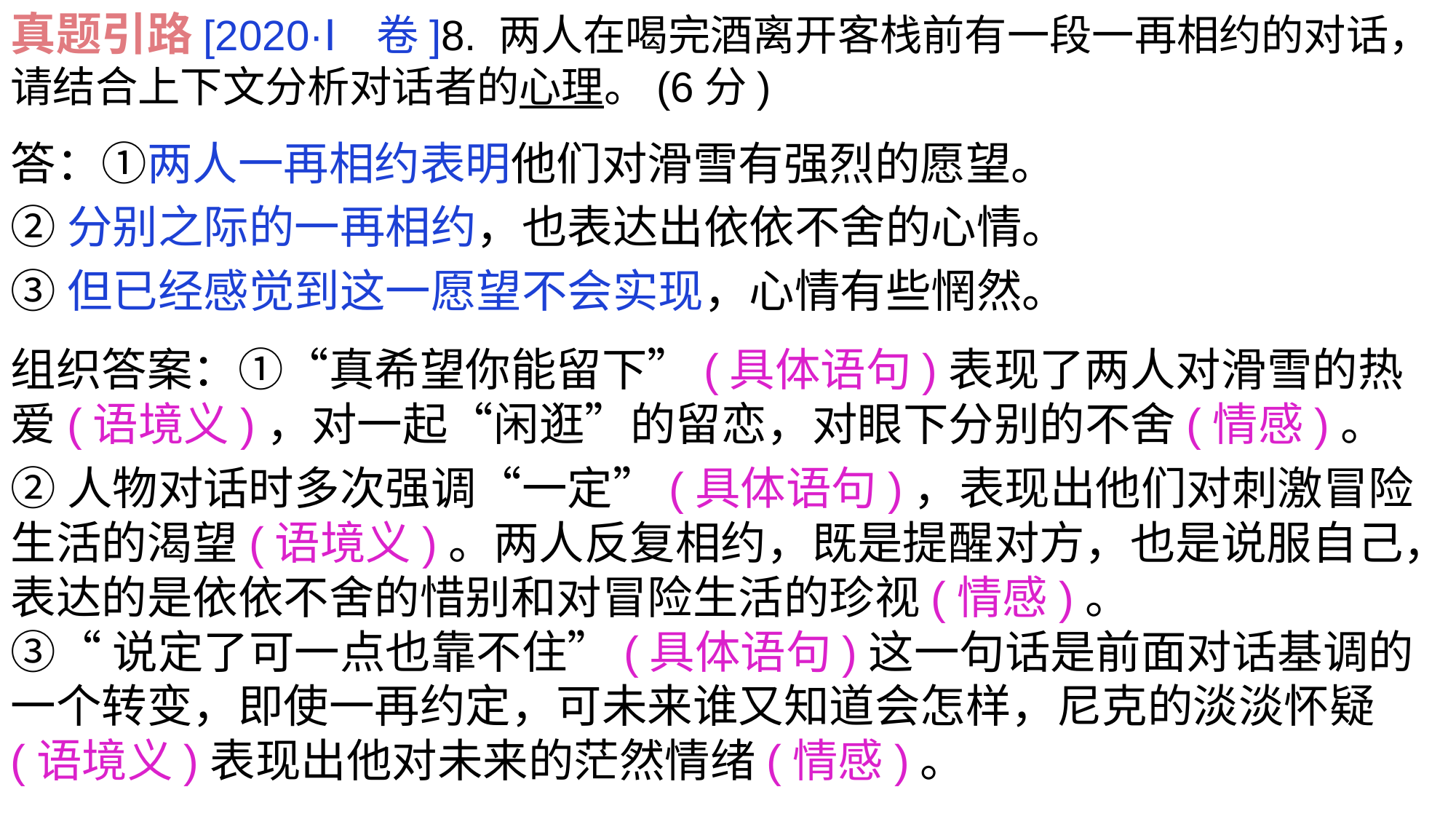

真题引路[2020·Ⅰ卷]8. 两人在喝完酒离开客栈前有一段一再相约的对话，请结合上下文分析对话者的心理。(6分)
答：①两人一再相约表明他们对滑雪有强烈的愿望。
②分别之际的一再相约，也表达出依依不舍的心情。
③但已经感觉到这一愿望不会实现，心情有些惘然。
组织答案：①“真希望你能留下”(具体语句)表现了两人对滑雪的热爱(语境义)，对一起“闲逛”的留恋，对眼下分别的不舍(情感)。
②人物对话时多次强调“一定”(具体语句)，表现出他们对刺激冒险生活的渴望(语境义)。两人反复相约，既是提醒对方，也是说服自己，表达的是依依不舍的惜别和对冒险生活的珍视(情感)。
③“说定了可一点也靠不住”(具体语句)这一句话是前面对话基调的一个转变，即使一再约定，可未来谁又知道会怎样，尼克的淡淡怀疑(语境义)表现出他对未来的茫然情绪(情感)。